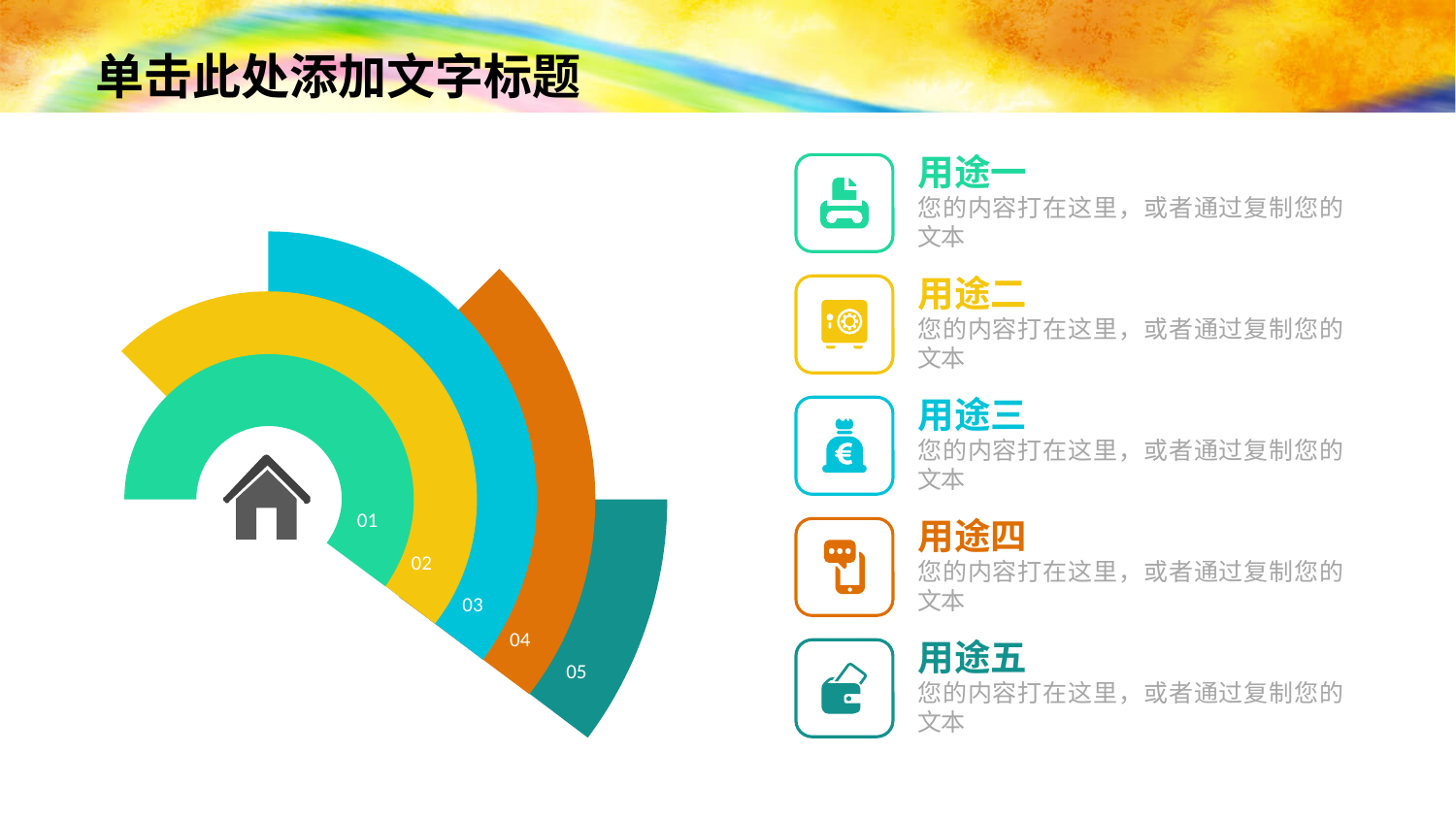

0
用途一

您的内容打在这里，或者通过复制您的文本

用途二

您的内容打在这里，或者通过复制您的文本

用途三

您的内容打在这里，或者通过复制您的文本

01

用途四

02
您的内容打在这里，或者通过复制您的文本
03
04
用途五

05

您的内容打在这里，或者通过复制您的文本